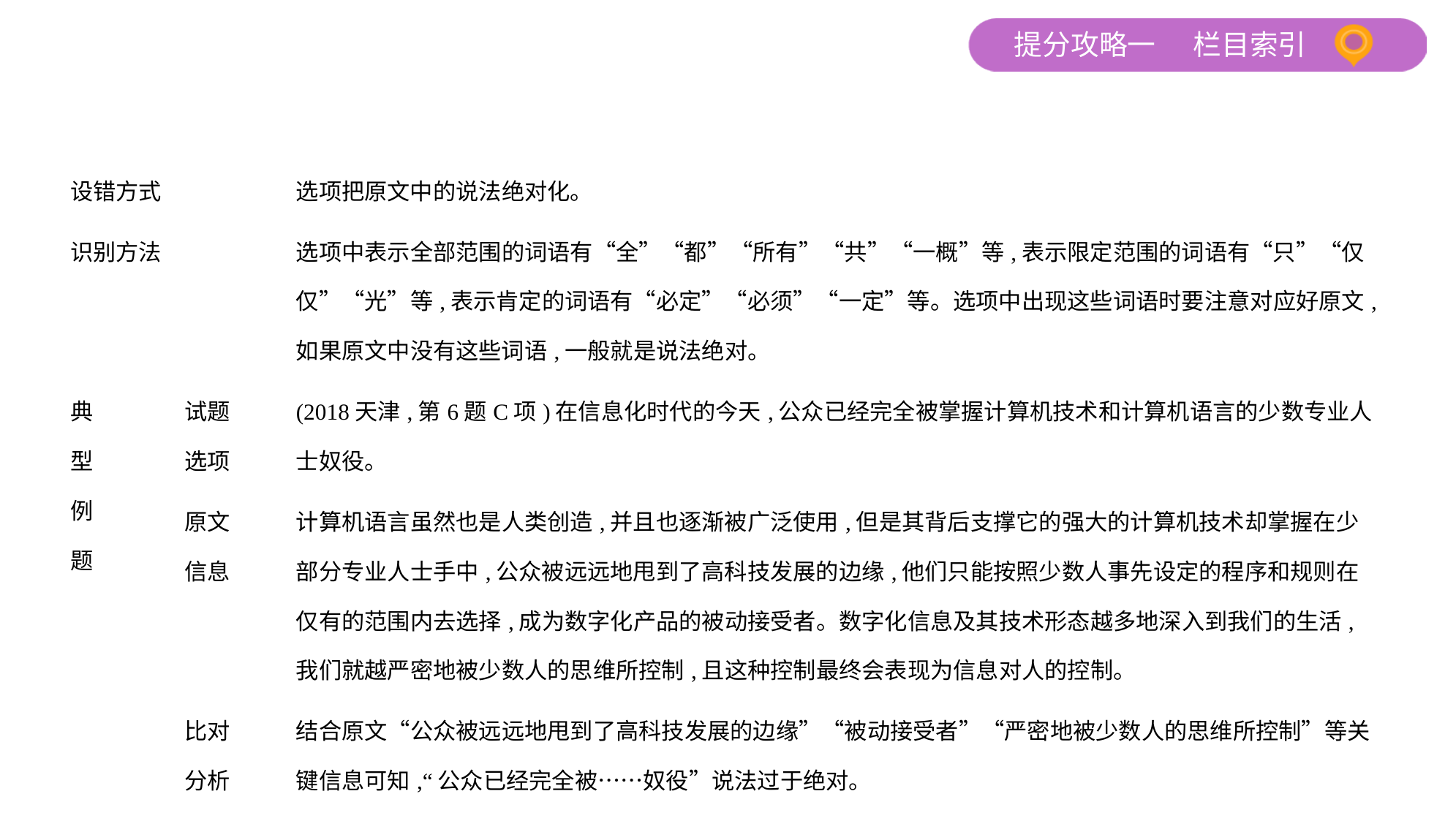

| 设错方式 |  | 选项把原文中的说法绝对化。 |
| --- | --- | --- |
| 识别方法 |  | 选项中表示全部范围的词语有“全”“都”“所有”“共”“一概”等,表示限定范围的词语有“只”“仅仅”“光”等,表示肯定的词语有“必定”“必须”“一定”等。选项中出现这些词语时要注意对应好原文,如果原文中没有这些词语,一般就是说法绝对。 |
| 典 型 例 题 | 试题 选项 | (2018天津,第6题C项)在信息化时代的今天,公众已经完全被掌握计算机技术和计算机语言的少数专业人士奴役。 |
|  | 原文 信息 | 计算机语言虽然也是人类创造,并且也逐渐被广泛使用,但是其背后支撑它的强大的计算机技术却掌握在少部分专业人士手中,公众被远远地甩到了高科技发展的边缘,他们只能按照少数人事先设定的程序和规则在仅有的范围内去选择,成为数字化产品的被动接受者。数字化信息及其技术形态越多地深入到我们的生活,我们就越严密地被少数人的思维所控制,且这种控制最终会表现为信息对人的控制。 |
|  | 比对 分析 | 结合原文“公众被远远地甩到了高科技发展的边缘”“被动接受者”“严密地被少数人的思维所控制”等关键信息可知,“公众已经完全被……奴役”说法过于绝对。 |